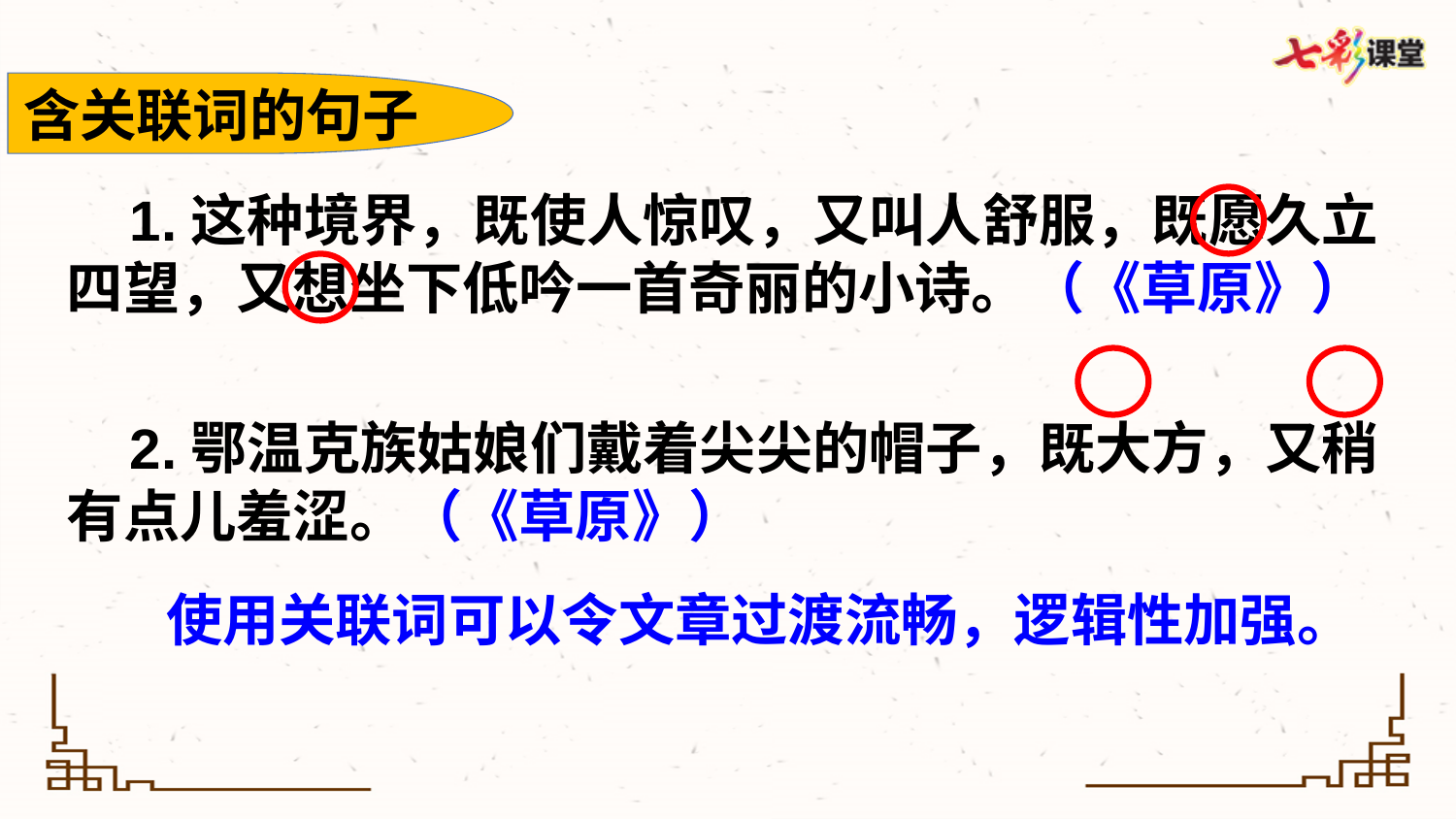

含关联词的句子
    1.这种境界，既使人惊叹，又叫人舒服，既愿久立四望，又想坐下低吟一首奇丽的小诗。（《草原》）
    2.鄂温克族姑娘们戴着尖尖的帽子，既大方，又稍有点儿羞涩。（《草原》）

使用关联词可以令文章过渡流畅，逻辑性加强。